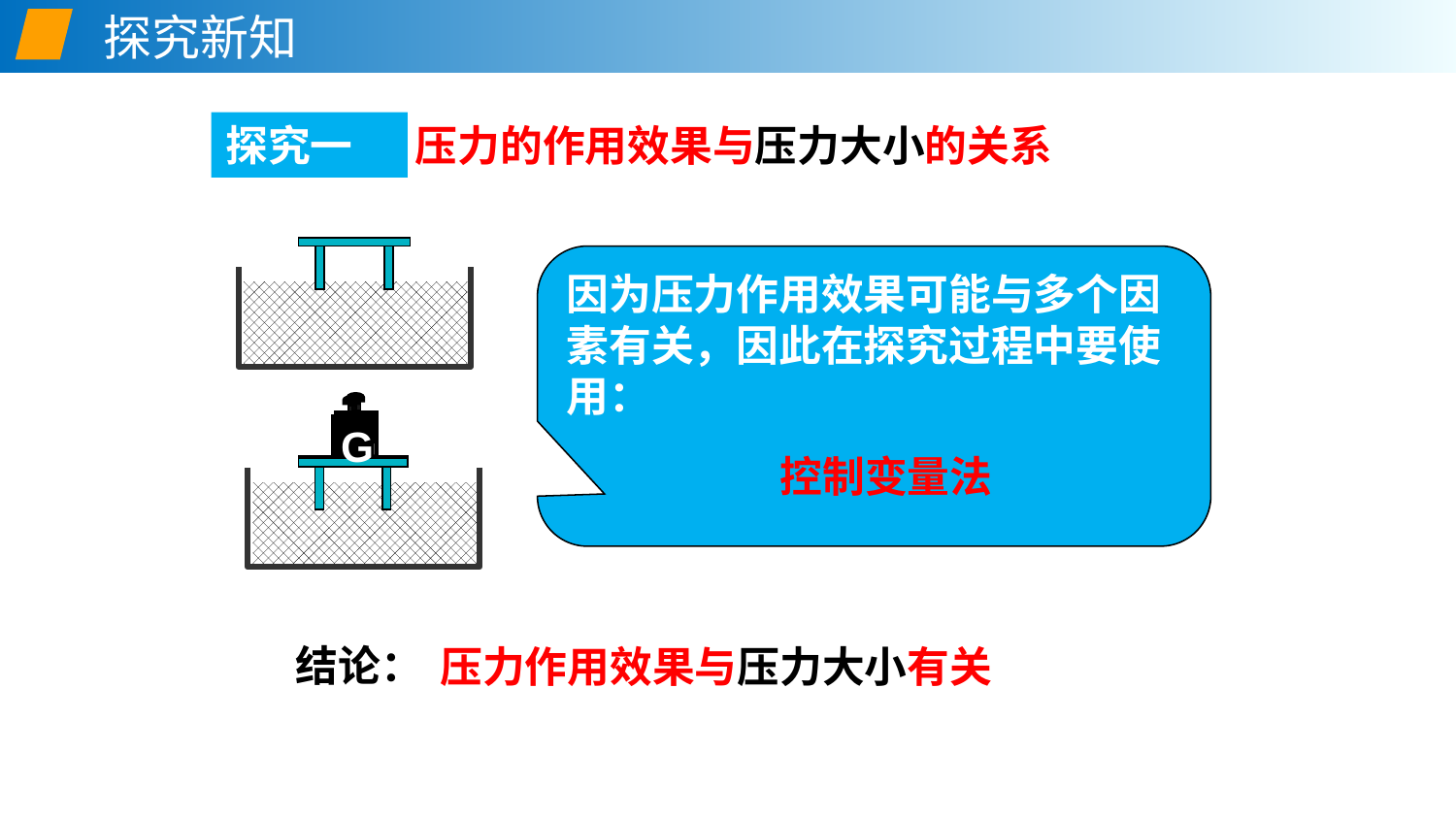

探究新知
探究一
压力的作用效果与压力大小的关系

因为压力作用效果可能与多个因素有关，因此在探究过程中要使用：

G

G

控制变量法

结论：
压力作用效果与压力大小有关